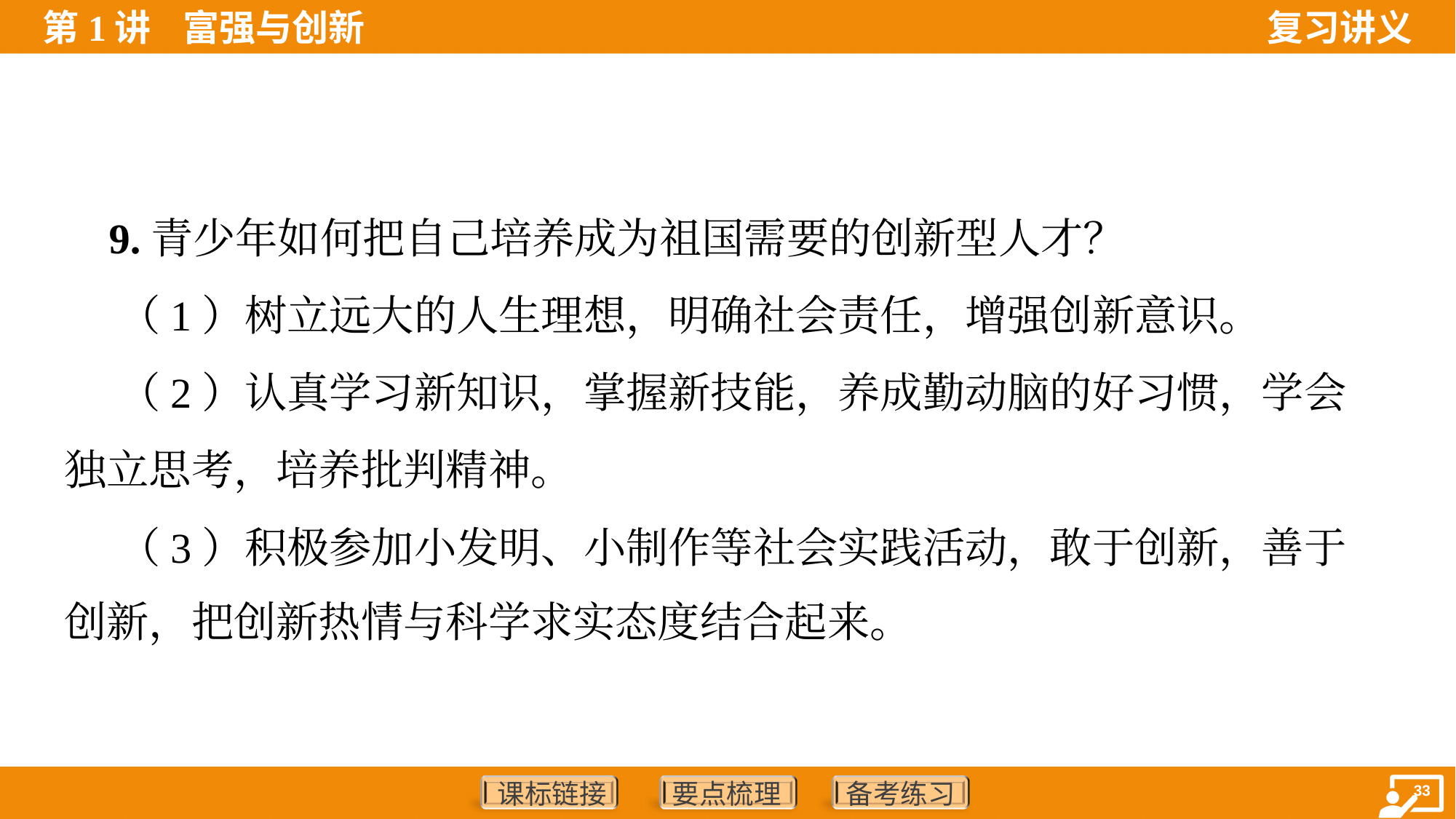

9.青少年如何把自己培养成为祖国需要的创新型人才？
    （1）树立远大的人生理想，明确社会责任，增强创新意识。
    （2）认真学习新知识，掌握新技能，养成勤动脑的好习惯，学会
独立思考，培养批判精神。
    （3）积极参加小发明、小制作等社会实践活动，敢于创新，善于
创新，把创新热情与科学求实态度结合起来。